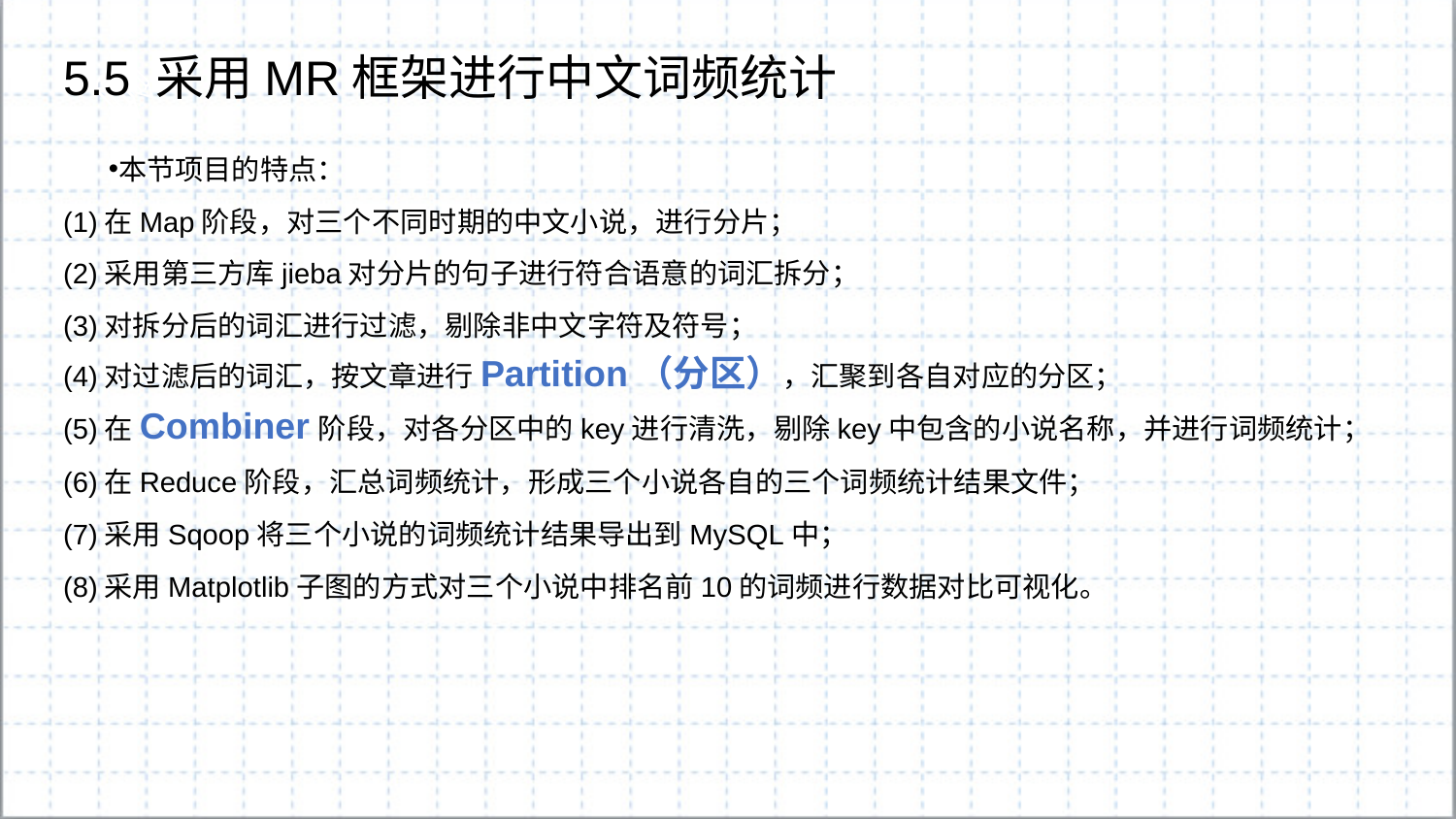

5.5 采用MR框架进行中文词频统计
本节项目的特点：
(1)在Map阶段，对三个不同时期的中文小说，进行分片；
(2)采用第三方库jieba对分片的句子进行符合语意的词汇拆分；
(3)对拆分后的词汇进行过滤，剔除非中文字符及符号；
(4)对过滤后的词汇，按文章进行Partition（分区），汇聚到各自对应的分区；
(5)在Combiner阶段，对各分区中的key进行清洗，剔除key中包含的小说名称，并进行词频统计；
(6)在Reduce阶段，汇总词频统计，形成三个小说各自的三个词频统计结果文件；
(7)采用Sqoop将三个小说的词频统计结果导出到MySQL中；
(8)采用Matplotlib子图的方式对三个小说中排名前10的词频进行数据对比可视化。